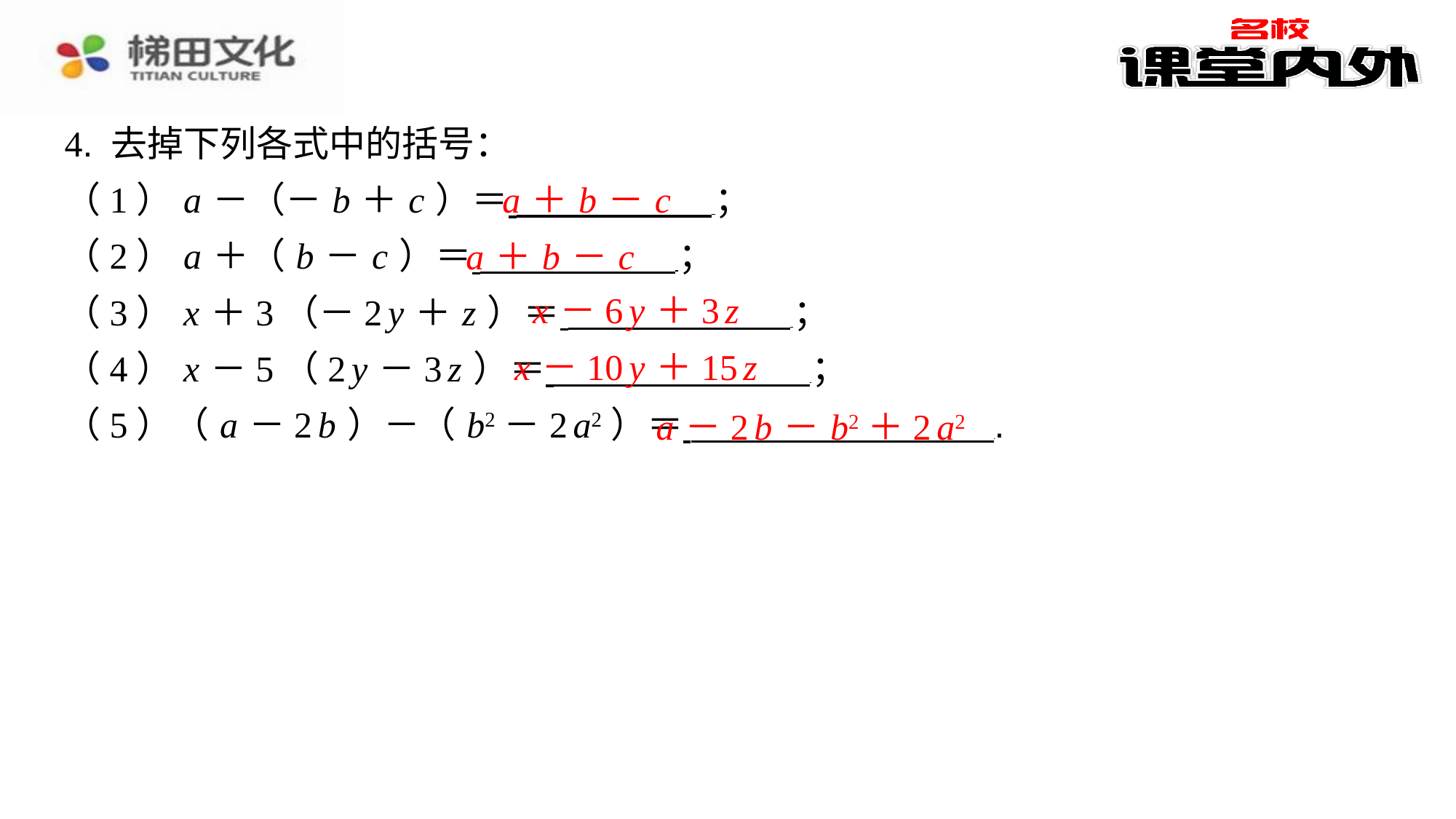

4. 去掉下列各式中的括号：
（1） a －（－ b ＋ c ）＝                               ⁠；
（2） a ＋（ b － c ）＝                               ⁠；
（3） x ＋3（－2 y ＋ z ）＝                                   ⁠；
（4） x －5（2 y －3 z ）＝                                        ⁠；
（5）（ a －2 b ）－（ b2－2 a2）＝                                               ⁠.
a ＋ b － c
a ＋ b － c
x －6 y ＋3 z
x －10 y ＋15 z
a －2 b － b2＋2 a2